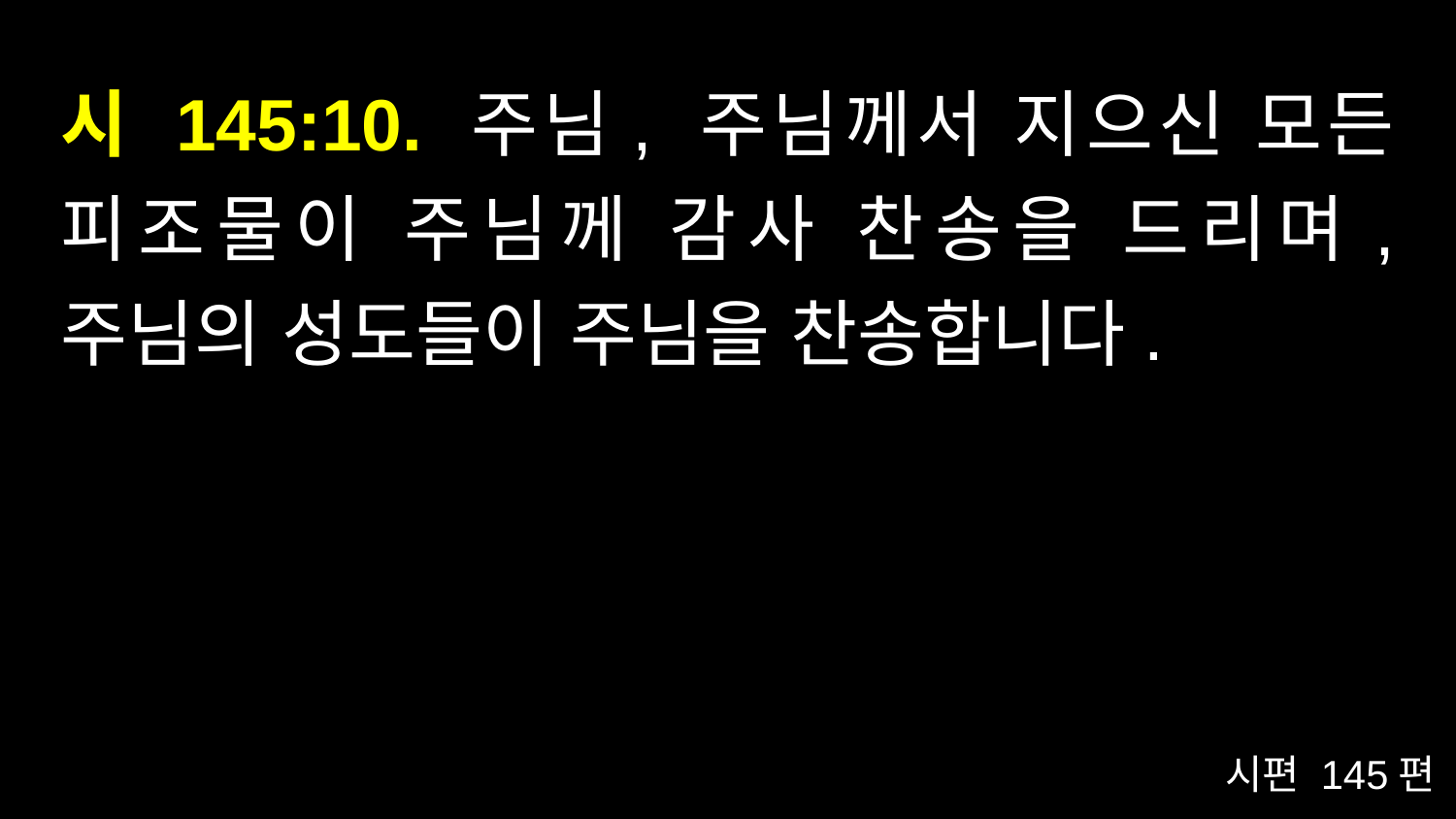

# 시 145:10. 주님, 주님께서 지으신 모든 피조물이 주님께 감사 찬송을 드리며, 주님의 성도들이 주님을 찬송합니다.
시편 145편